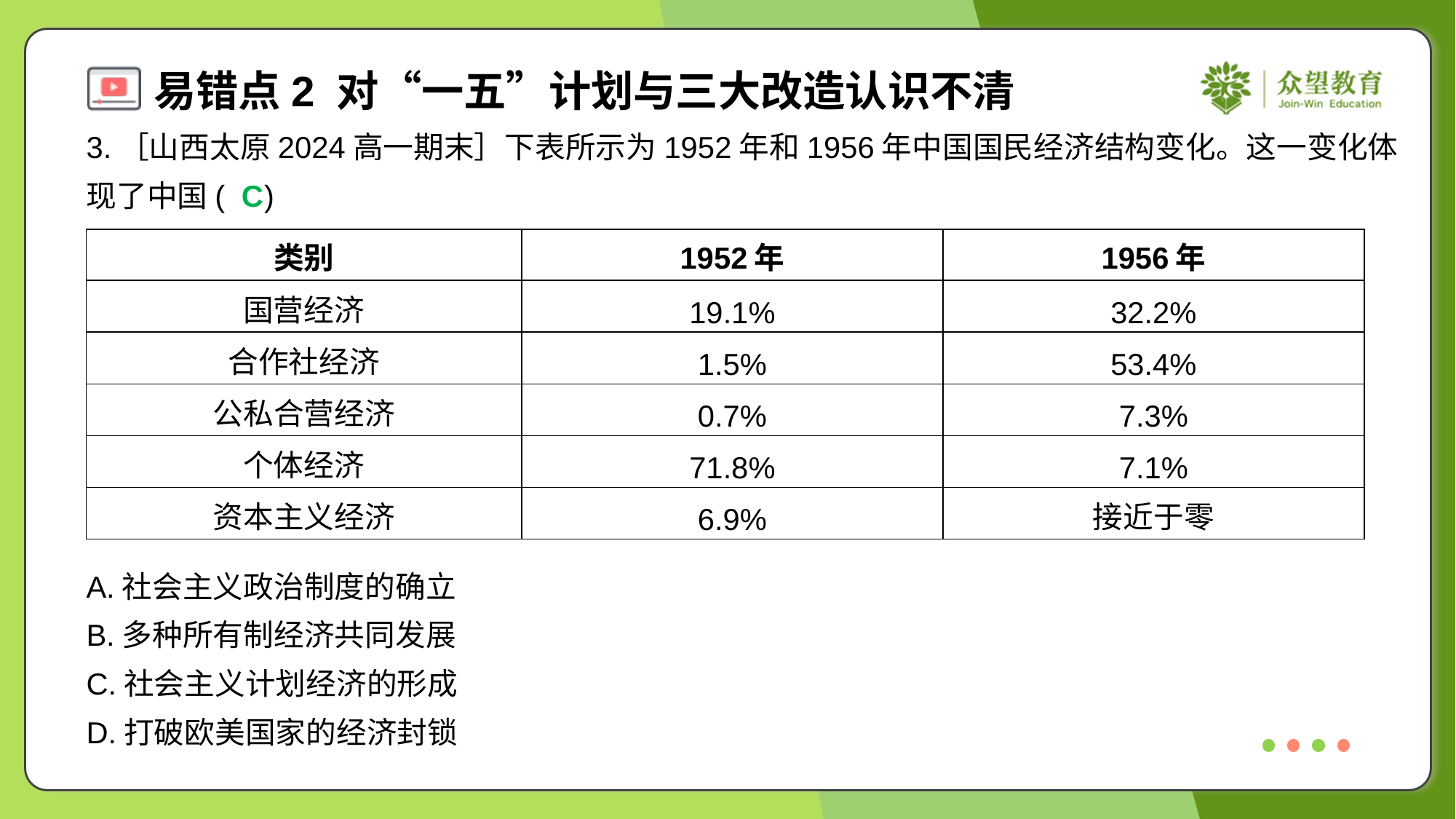

3.［山西太原2024高一期末］下表所示为1952年和1956年中国国民经济结构变化。这一变化体
现了中国(     )
C
| 类别 | 1952年 | 1956年 |
| --- | --- | --- |
| 国营经济 | 19.1% | 32.2% |
| 合作社经济 | 1.5% | 53.4% |
| 公私合营经济 | 0.7% | 7.3% |
| 个体经济 | 71.8% | 7.1% |
| 资本主义经济 | 6.9% | 接近于零 |
A.社会主义政治制度的确立
B.多种所有制经济共同发展
C.社会主义计划经济的形成
D.打破欧美国家的经济封锁